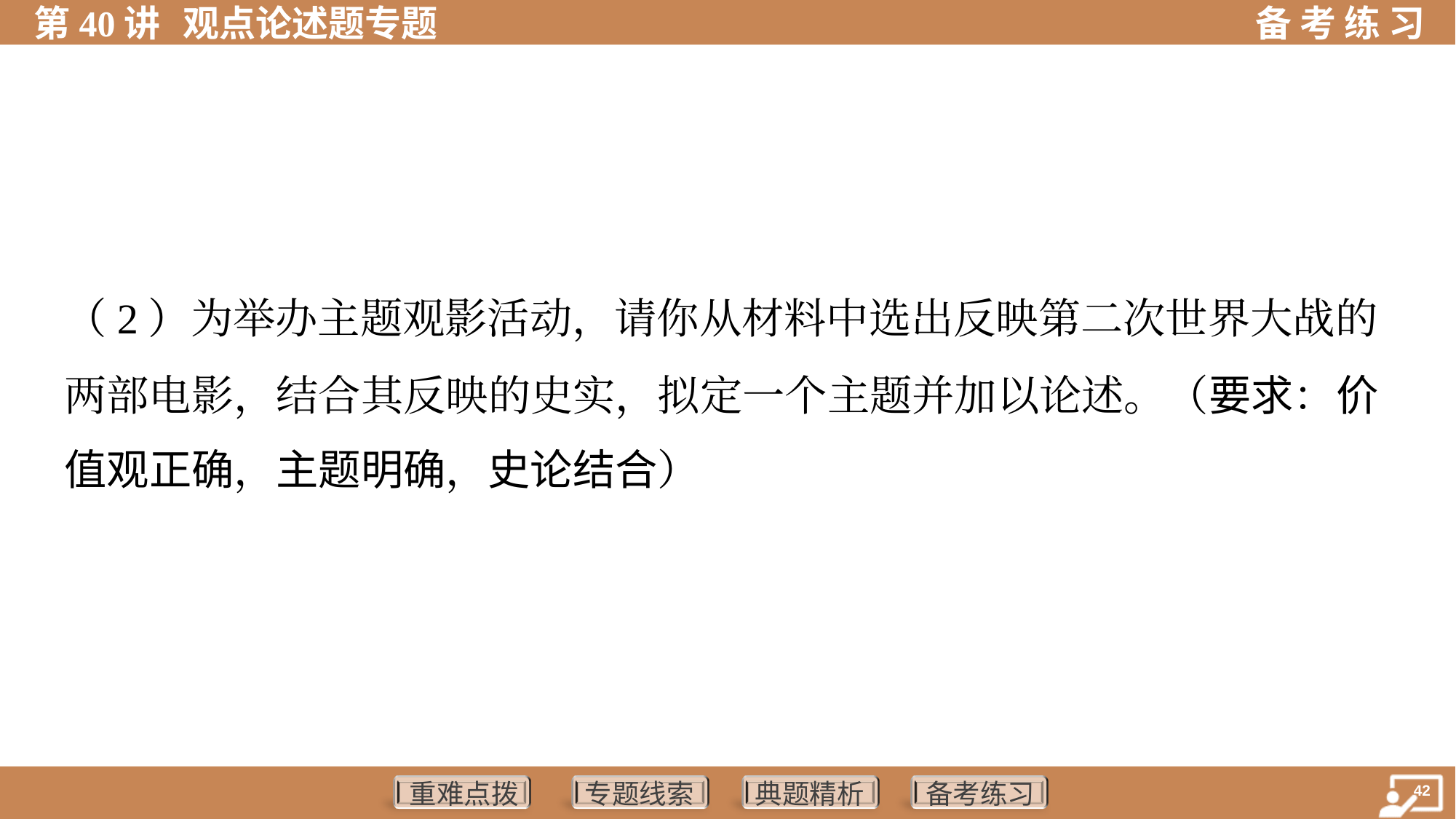

（2）为举办主题观影活动，请你从材料中选出反映第二次世界大战的
两部电影，结合其反映的史实，拟定一个主题并加以论述。（要求：价
值观正确，主题明确，史论结合）